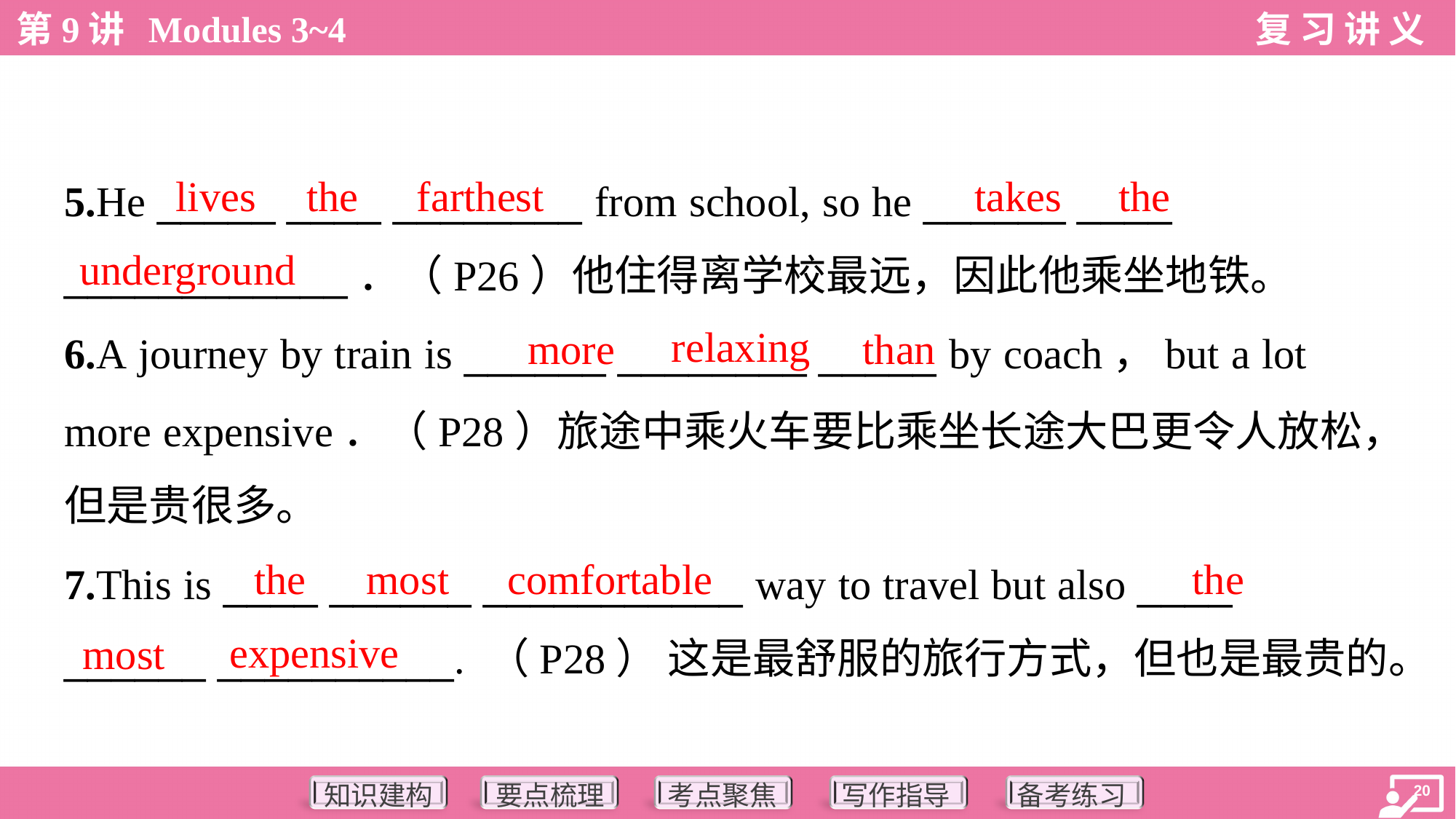

lives
the
farthest
takes
the
5.He _____ ____ ________ from school, so he ______ ____
____________．（P26）他住得离学校最远，因此他乘坐地铁。
underground
relaxing
more
than
6.A journey by train is ______ ________ _____ by coach，but a lot
more expensive．（P28）旅途中乘火车要比乘坐长途大巴更令人放松，
但是贵很多。
the
most
comfortable
the
7.This is ____ ______ ___________ way to travel but also ____
______ __________. （P28） 这是最舒服的旅行方式，但也是最贵的。
expensive
most